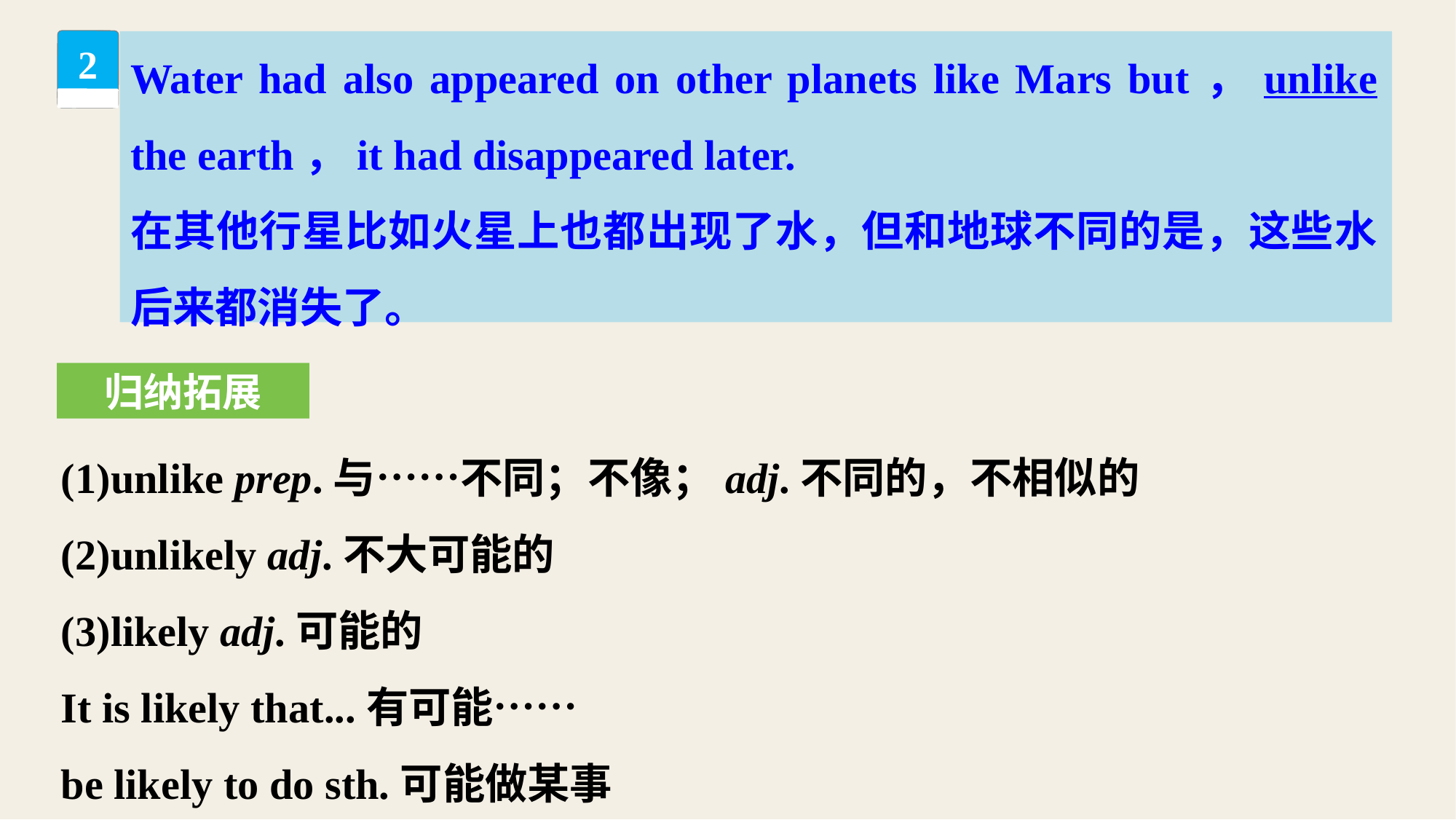

Water had also appeared on other planets like Mars but，unlike the earth，it had disappeared later.
在其他行星比如火星上也都出现了水，但和地球不同的是，这些水后来都消失了。

2

归纳拓展
(1)unlike prep.与……不同；不像；adj.不同的，不相似的
(2)unlikely adj.不大可能的
(3)likely adj.可能的
It is likely that...有可能……
be likely to do sth.可能做某事